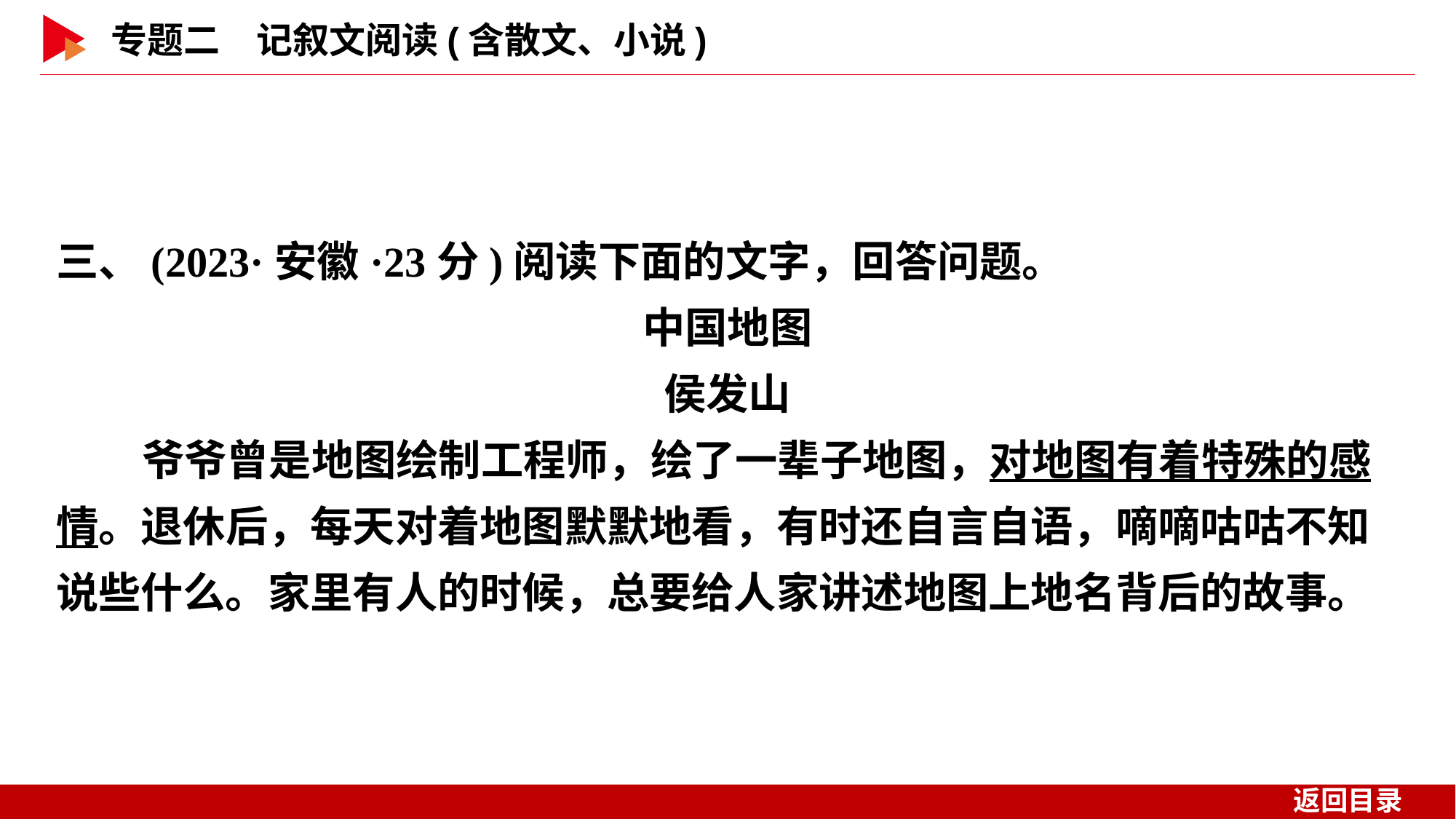

三、(2023·安徽·23分)阅读下面的文字，回答问题。
中国地图
侯发山
爷爷曾是地图绘制工程师，绘了一辈子地图，对地图有着特殊的感情。退休后，每天对着地图默默地看，有时还自言自语，嘀嘀咕咕不知说些什么。家里有人的时候，总要给人家讲述地图上地名背后的故事。